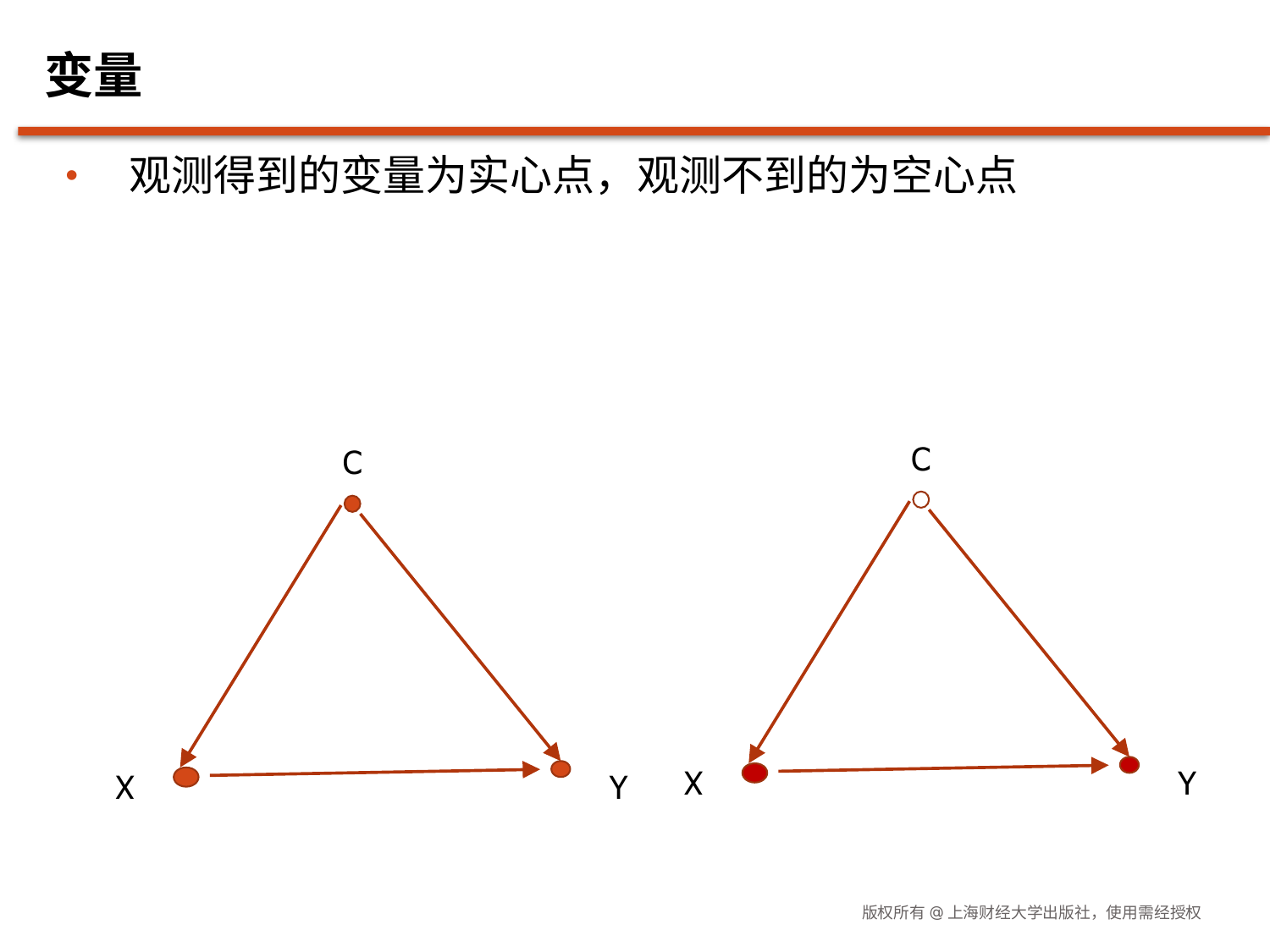

# 变量
观测得到的变量为实心点，观测不到的为空心点
C

X

Y

C

X

Y

版权所有@上海财经大学出版社，使用需经授权